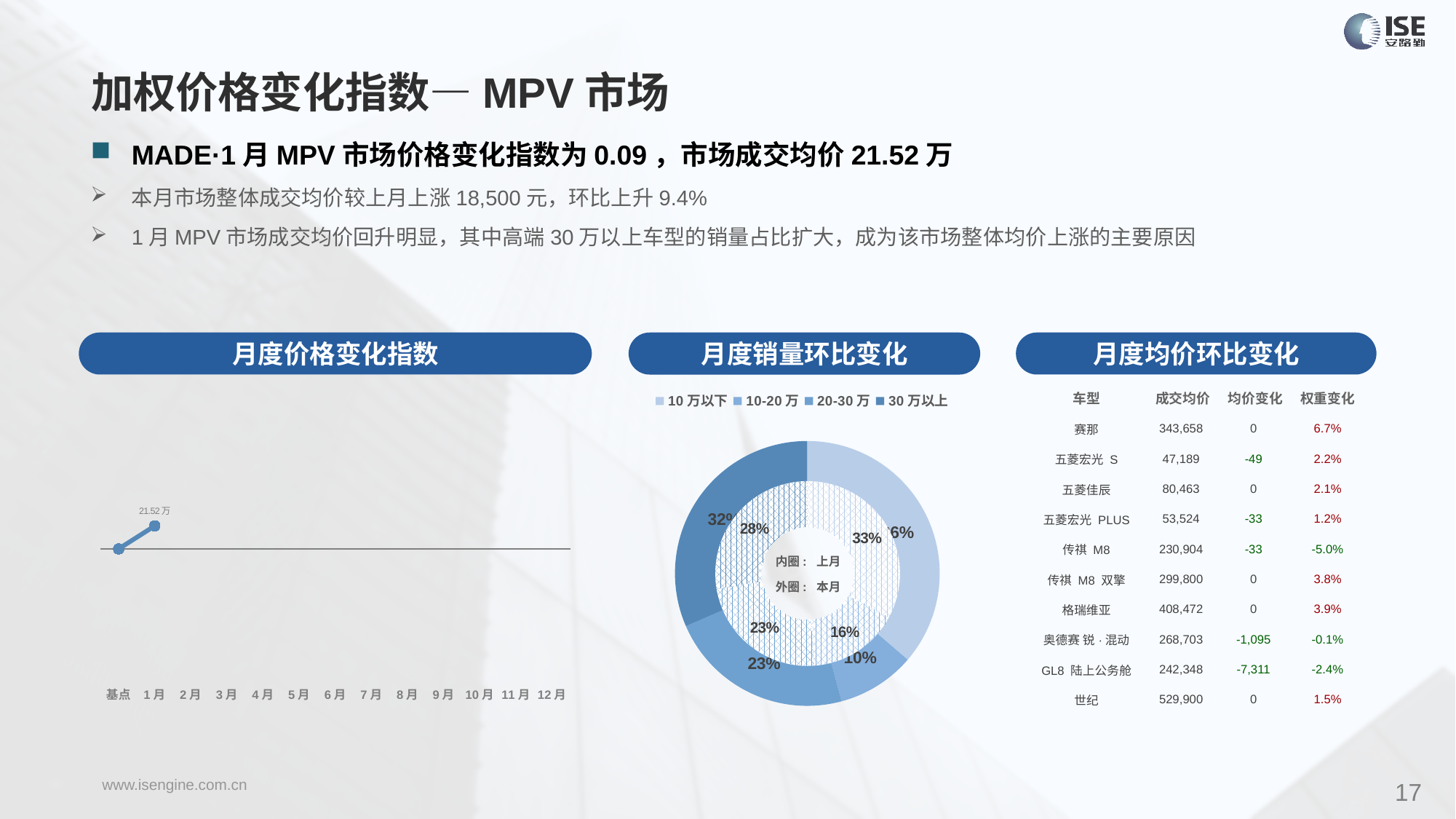

加权价格变化指数—MPV市场
MADE·1月MPV市场价格变化指数为0.09，市场成交均价21.52万
本月市场整体成交均价较上月上涨18,500元，环比上升9.4%
1月MPV市场成交均价回升明显，其中高端30万以上车型的销量占比扩大，成为该市场整体均价上涨的主要原因
月度价格变化指数

月度均价环比变化

月度销量环比变化

| 车型 | 成交均价 | 均价变化 | 权重变化 |
| --- | --- | --- | --- |
| 赛那 | 343,658 | 0 | 6.7% |
| 五菱宏光 S | 47,189 | -49 | 2.2% |
| 五菱佳辰 | 80,463 | 0 | 2.1% |
| 五菱宏光 PLUS | 53,524 | -33 | 1.2% |
| 传祺 M8 | 230,904 | -33 | -5.0% |
| 传祺 M8 双擎 | 299,800 | 0 | 3.8% |
| 格瑞维亚 | 408,472 | 0 | 3.9% |
| 奥德赛 锐·混动 | 268,703 | -1,095 | -0.1% |
| GL8 陆上公务舱 | 242,348 | -7,311 | -2.4% |
| 世纪 | 529,900 | 0 | 1.5% |

### Chart

| Category | Y2022 |
|---|---|
| 基点 | 0.0 |
| 1月 | 0.09 |
| 2月 | None |
| 3月 | None |
| 4月 | None |
| 5月 | None |
| 6月 | None |
| 7月 | None |
| 8月 | None |
| 9月 | None |
| 10月 | None |
| 11月 | None |
| 12月 | None |

### Chart

| Category | 销量 |
|---|---|
| 10万以下 | 16685.0 |
| 10-20万 | 4384.0 |
| 20-30万 | 10412.0 |
| 30万以上 | 14491.0 |

### Chart

| Category | 销量 |
|---|---|
| 10万以下 | 26111.0 |
| 10-20万 | 12672.0 |
| 20-30万 | 18550.0 |
| 30万以上 | 21959.0 |
内圈:  上月
外圈:  本月
17